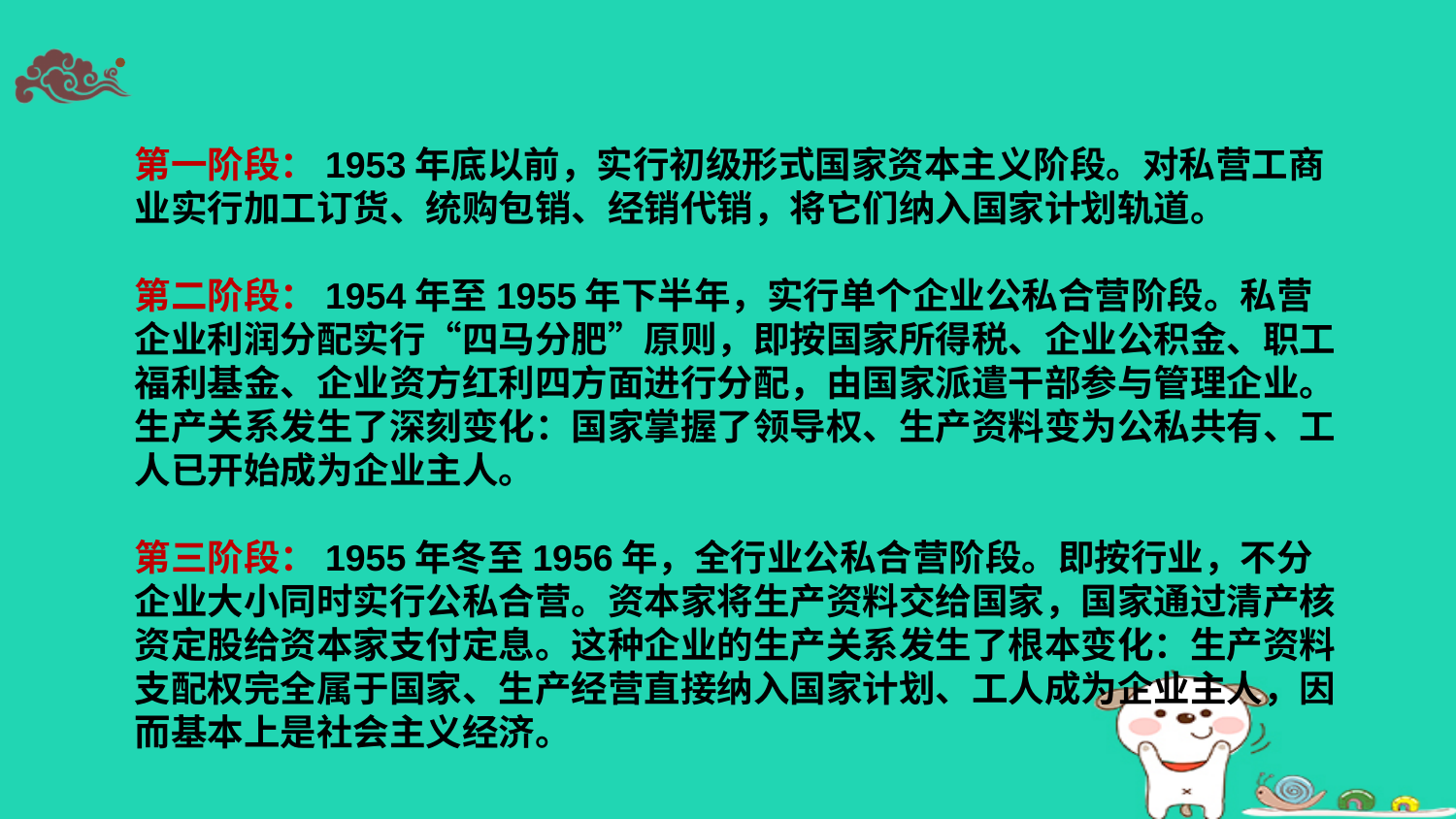

第一阶段：1953年底以前，实行初级形式国家资本主义阶段。对私营工商业实行加工订货、统购包销、经销代销，将它们纳入国家计划轨道。

第二阶段：1954年至1955年下半年，实行单个企业公私合营阶段。私营企业利润分配实行“四马分肥”原则，即按国家所得税、企业公积金、职工福利基金、企业资方红利四方面进行分配，由国家派遣干部参与管理企业。生产关系发生了深刻变化：国家掌握了领导权、生产资料变为公私共有、工人已开始成为企业主人。

第三阶段：1955年冬至1956年，全行业公私合营阶段。即按行业，不分企业大小同时实行公私合营。资本家将生产资料交给国家，国家通过清产核资定股给资本家支付定息。这种企业的生产关系发生了根本变化：生产资料支配权完全属于国家、生产经营直接纳入国家计划、工人成为企业主人，因而基本上是社会主义经济。